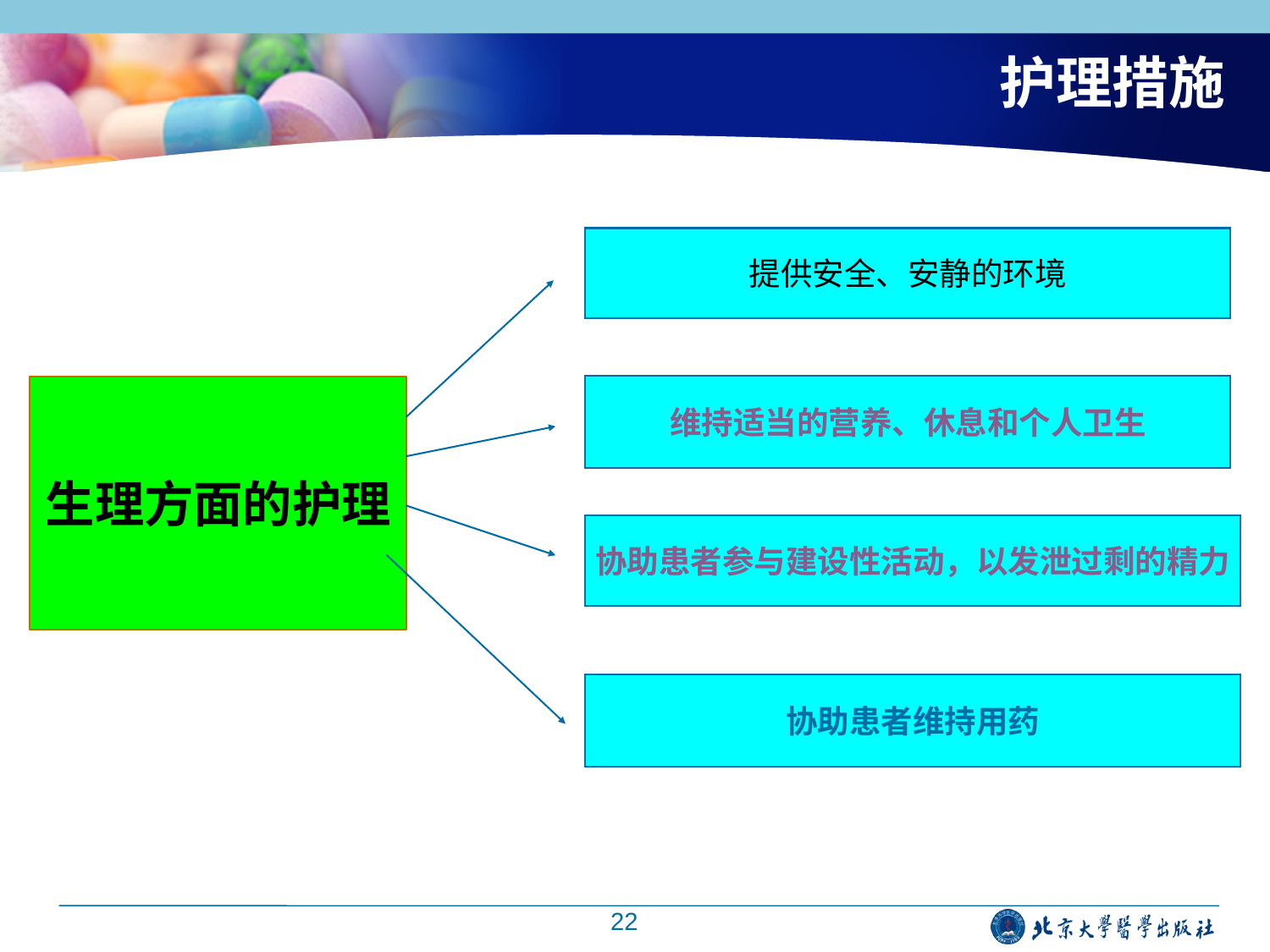

# 护理措施
提供安全、安静的环境

维持适当的营养、休息和个人卫生
生理方面的护理

协助患者参与建设性活动，以发泄过剩的精力

协助患者维持用药
22